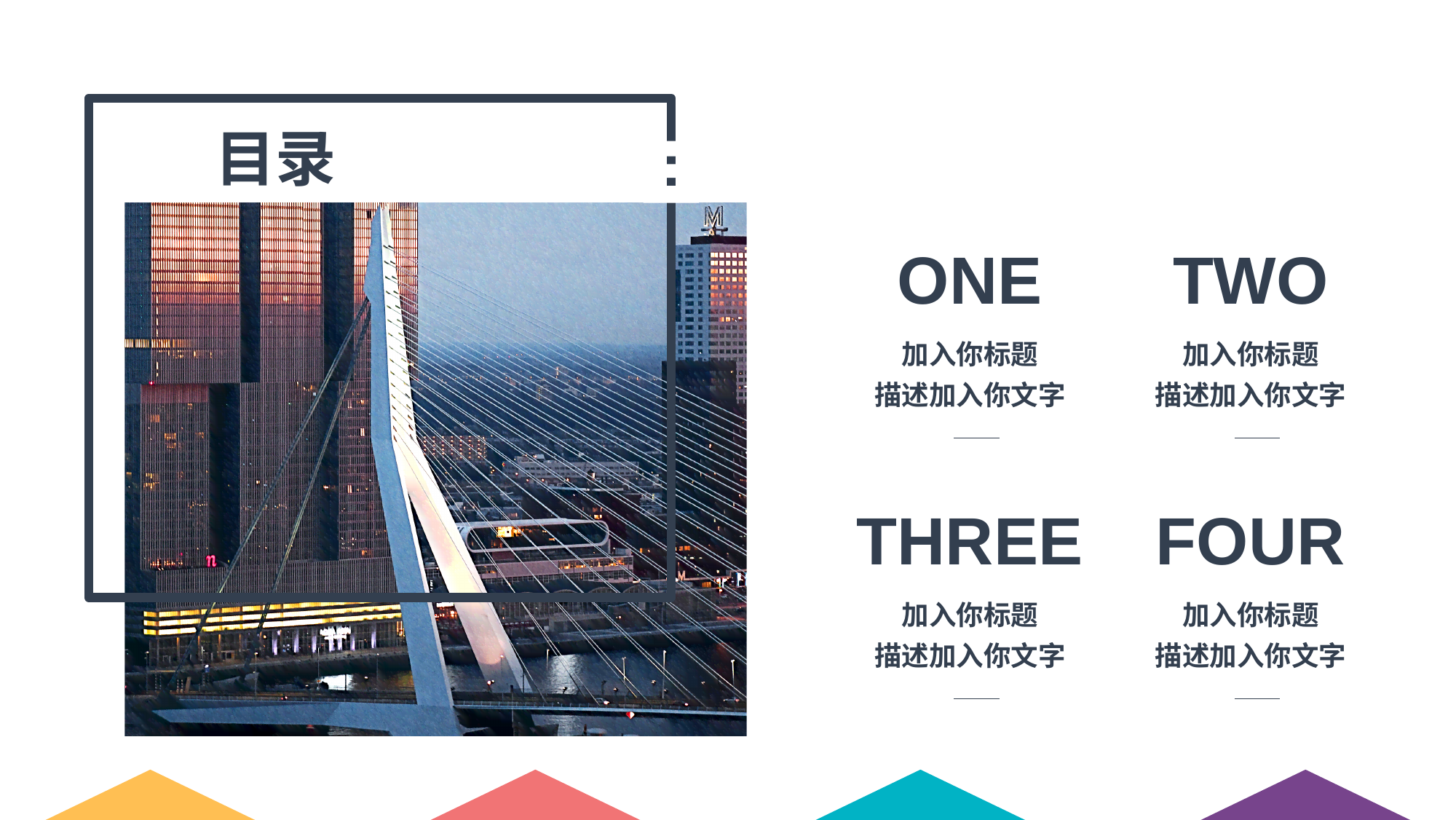

目录

ONE
加入你标题
描述加入你文字

TWO
加入你标题
描述加入你文字

THREE
加入你标题
描述加入你文字

FOUR
加入你标题
描述加入你文字